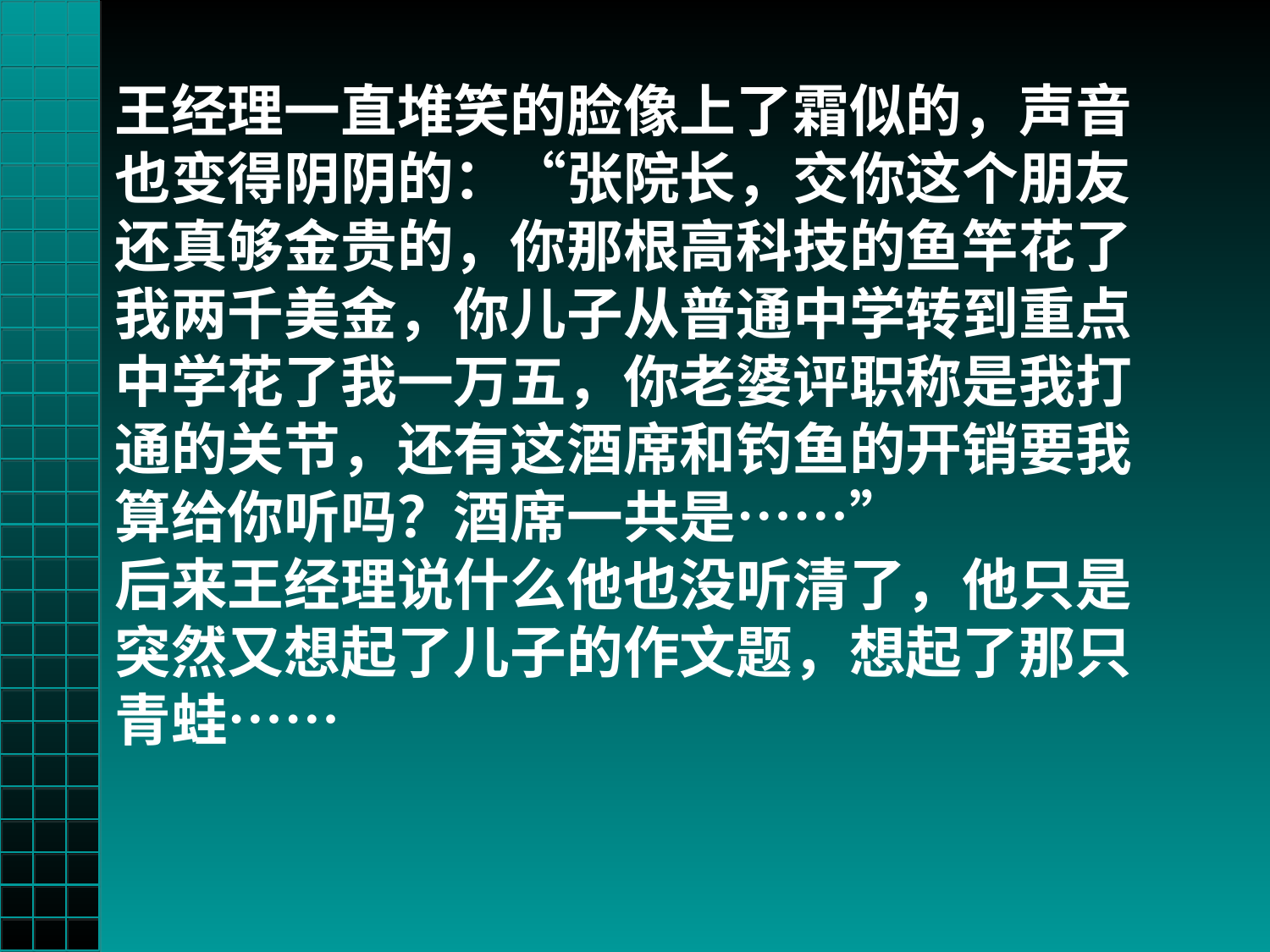

王经理一直堆笑的脸像上了霜似的，声音也变得阴阴的：“张院长，交你这个朋友还真够金贵的，你那根高科技的鱼竿花了我两千美金，你儿子从普通中学转到重点中学花了我一万五，你老婆评职称是我打通的关节，还有这酒席和钓鱼的开销要我算给你听吗？酒席一共是……”
后来王经理说什么他也没听清了，他只是突然又想起了儿子的作文题，想起了那只青蛙……